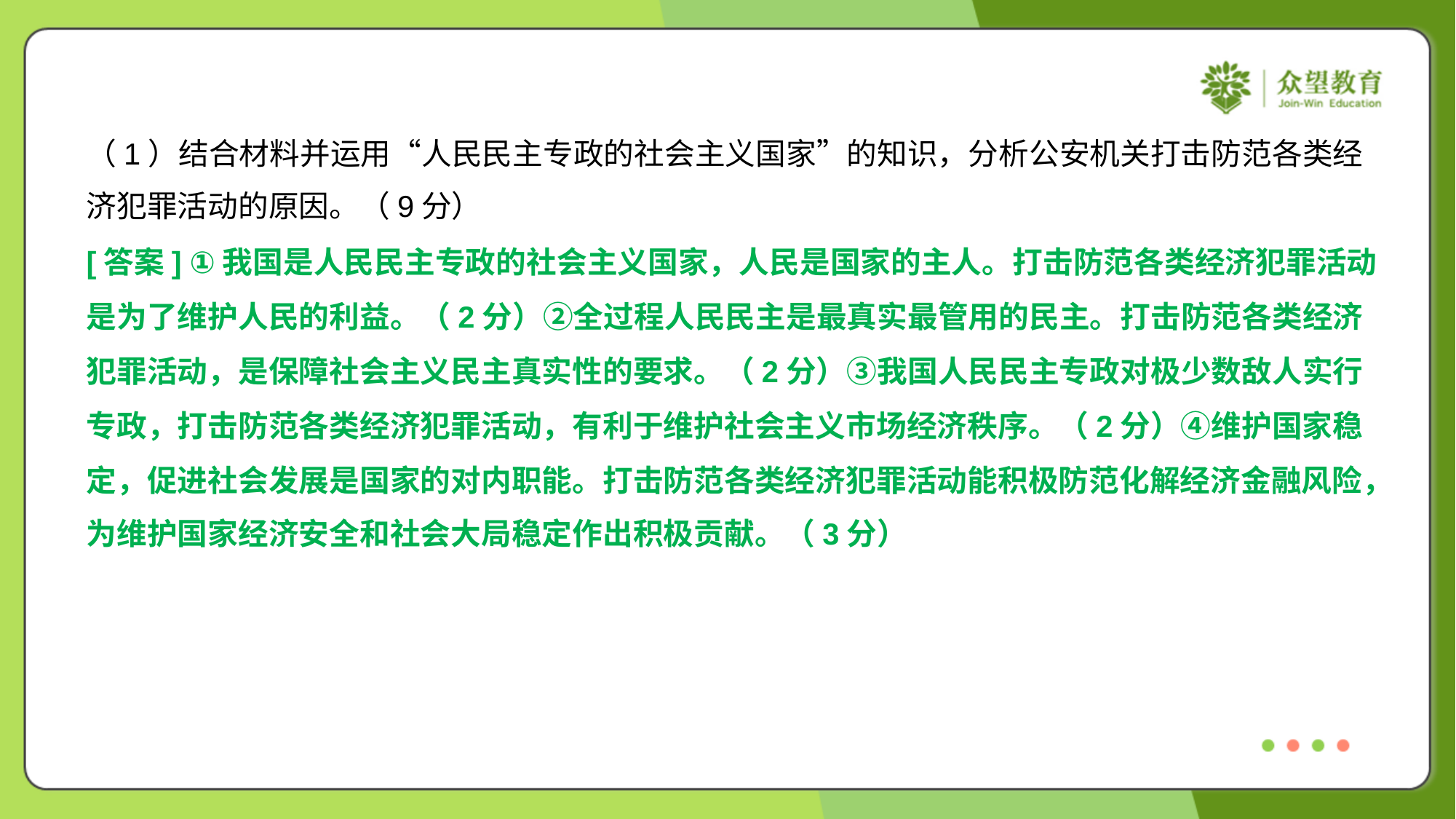

（1）结合材料并运用“人民民主专政的社会主义国家”的知识，分析公安机关打击防范各类经
济犯罪活动的原因。（9分）
[答案] ①我国是人民民主专政的社会主义国家，人民是国家的主人。打击防范各类经济犯罪活动
是为了维护人民的利益。（2分）②全过程人民民主是最真实最管用的民主。打击防范各类经济
犯罪活动，是保障社会主义民主真实性的要求。（2分）③我国人民民主专政对极少数敌人实行
专政，打击防范各类经济犯罪活动，有利于维护社会主义市场经济秩序。（2分）④维护国家稳
定，促进社会发展是国家的对内职能。打击防范各类经济犯罪活动能积极防范化解经济金融风险，
为维护国家经济安全和社会大局稳定作出积极贡献。（3分）